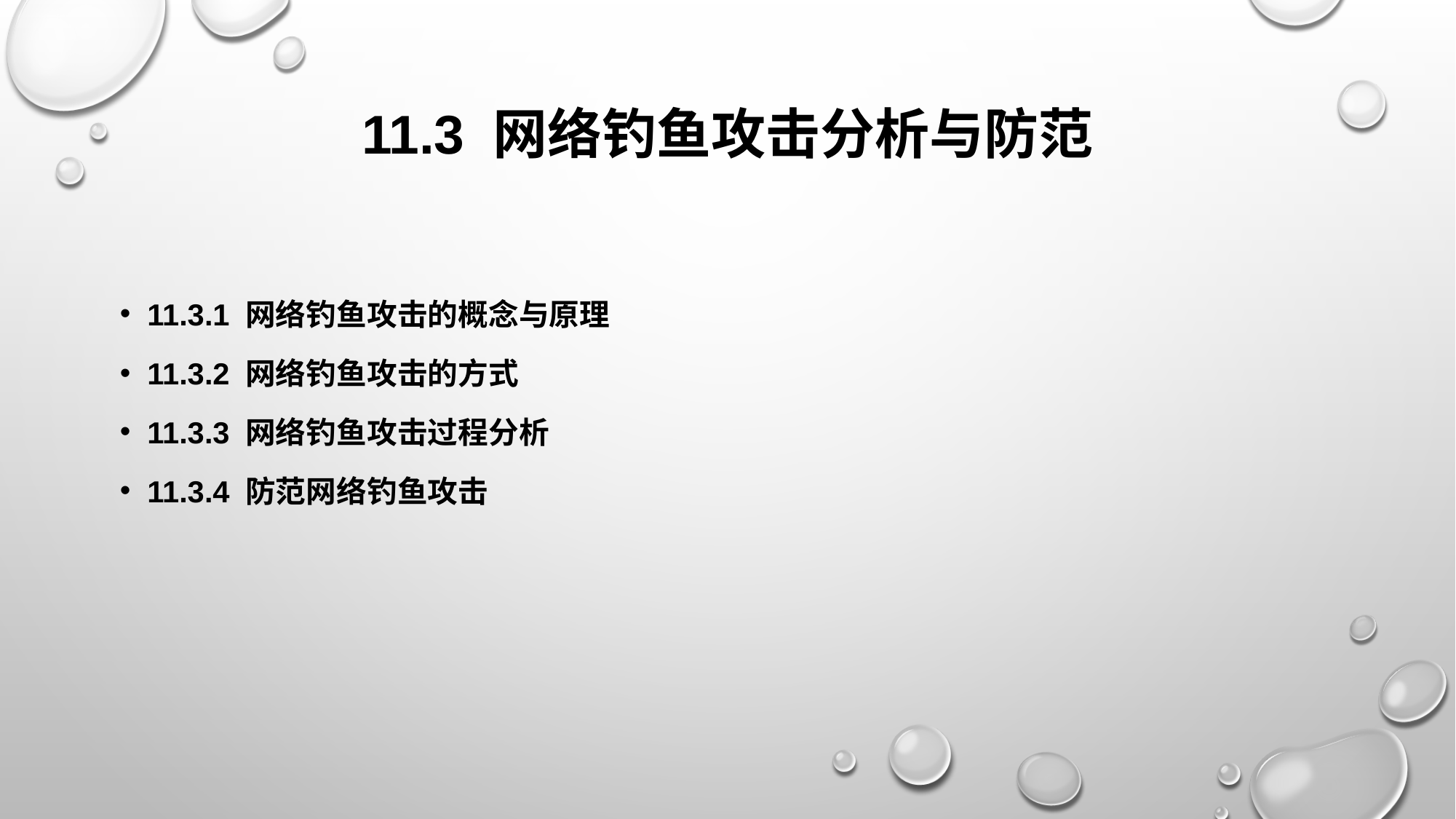

# 11.3 网络钓鱼攻击分析与防范
11.3.1 网络钓鱼攻击的概念与原理
11.3.2 网络钓鱼攻击的方式
11.3.3 网络钓鱼攻击过程分析
11.3.4 防范网络钓鱼攻击